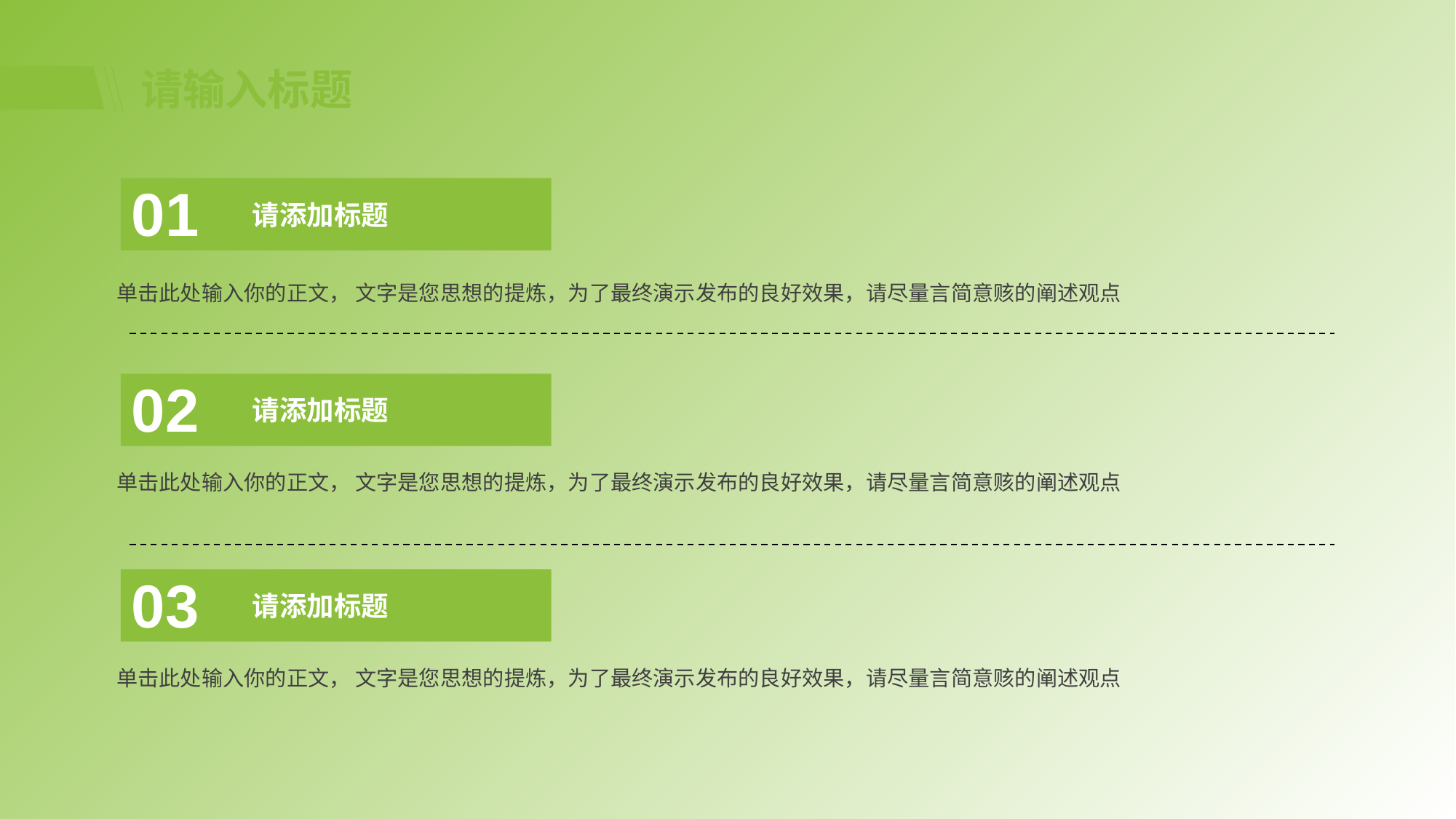

# 请输入标题

01
请添加标题
单击此处输入你的正文， 文字是您思想的提炼，为了最终演示发布的良好效果，请尽量言简意赅的阐述观点

02
请添加标题
单击此处输入你的正文， 文字是您思想的提炼，为了最终演示发布的良好效果，请尽量言简意赅的阐述观点

03
请添加标题
单击此处输入你的正文， 文字是您思想的提炼，为了最终演示发布的良好效果，请尽量言简意赅的阐述观点